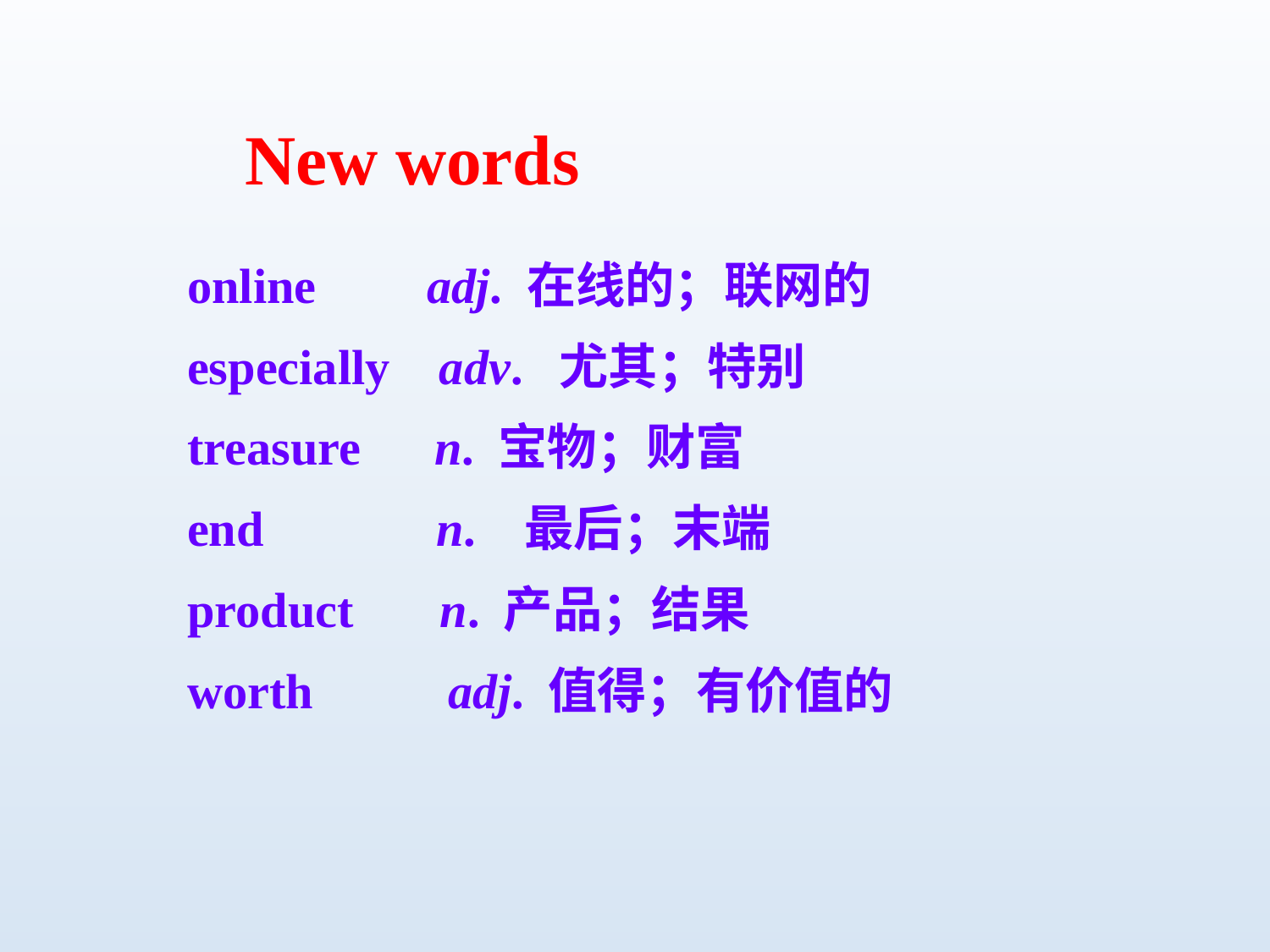

New words
online         adj. 在线的；联网的
especially    adv.  尤其；特别
treasure      n. 宝物；财富
end              n.   最后；末端
product       n. 产品；结果
worth           adj. 值得；有价值的